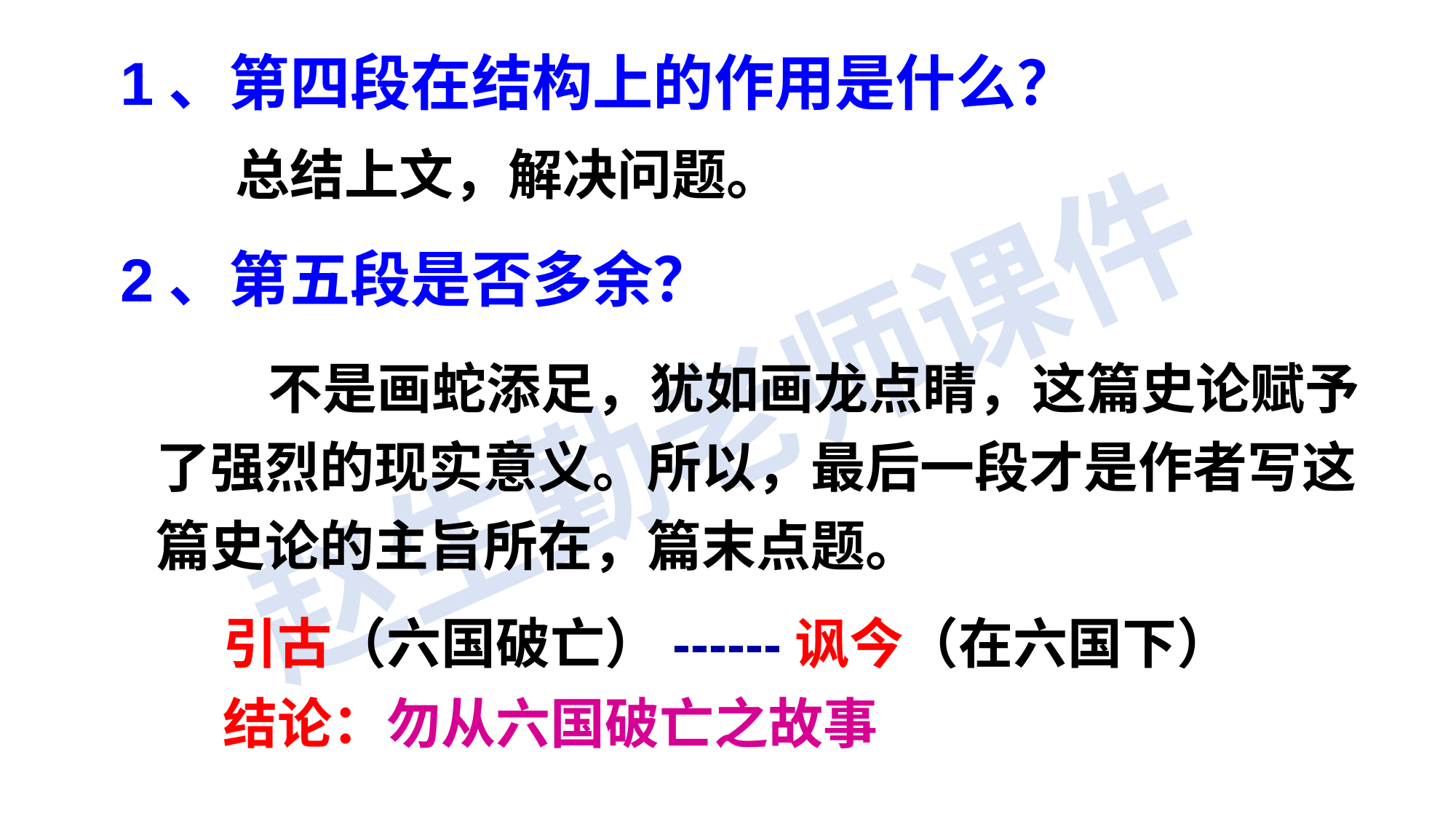

1、第四段在结构上的作用是什么？

2、第五段是否多余？
总结上文，解决问题。

        不是画蛇添足，犹如画龙点睛，这篇史论赋予了强烈的现实意义。所以，最后一段才是作者写这篇史论的主旨所在，篇末点题。

引古（六国破亡）------讽今（在六国下）
结论：勿从六国破亡之故事